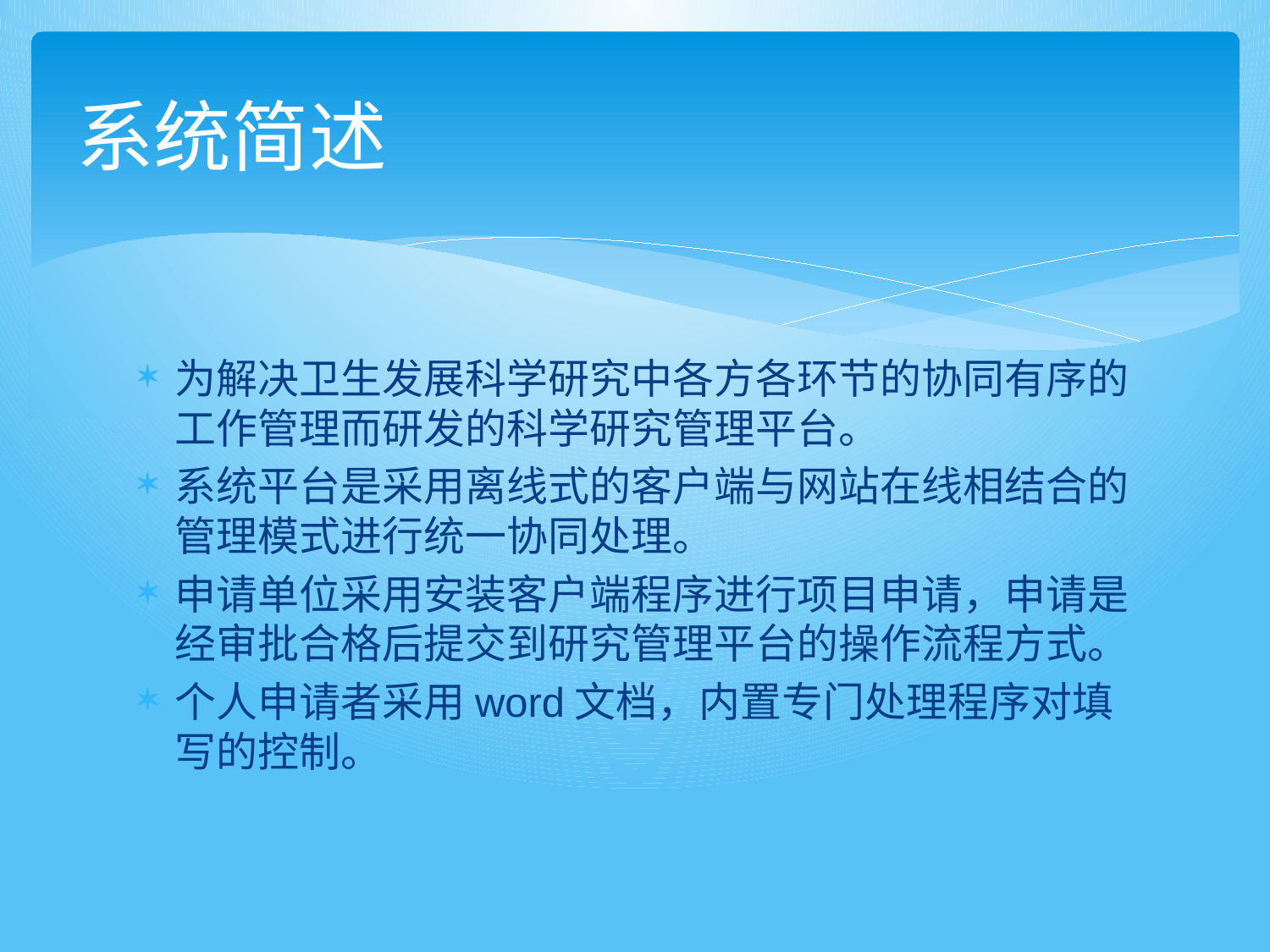

# 系统简述
为解决卫生发展科学研究中各方各环节的协同有序的工作管理而研发的科学研究管理平台。
系统平台是采用离线式的客户端与网站在线相结合的管理模式进行统一协同处理。
申请单位采用安装客户端程序进行项目申请，申请是经审批合格后提交到研究管理平台的操作流程方式。
个人申请者采用word文档，内置专门处理程序对填写的控制。